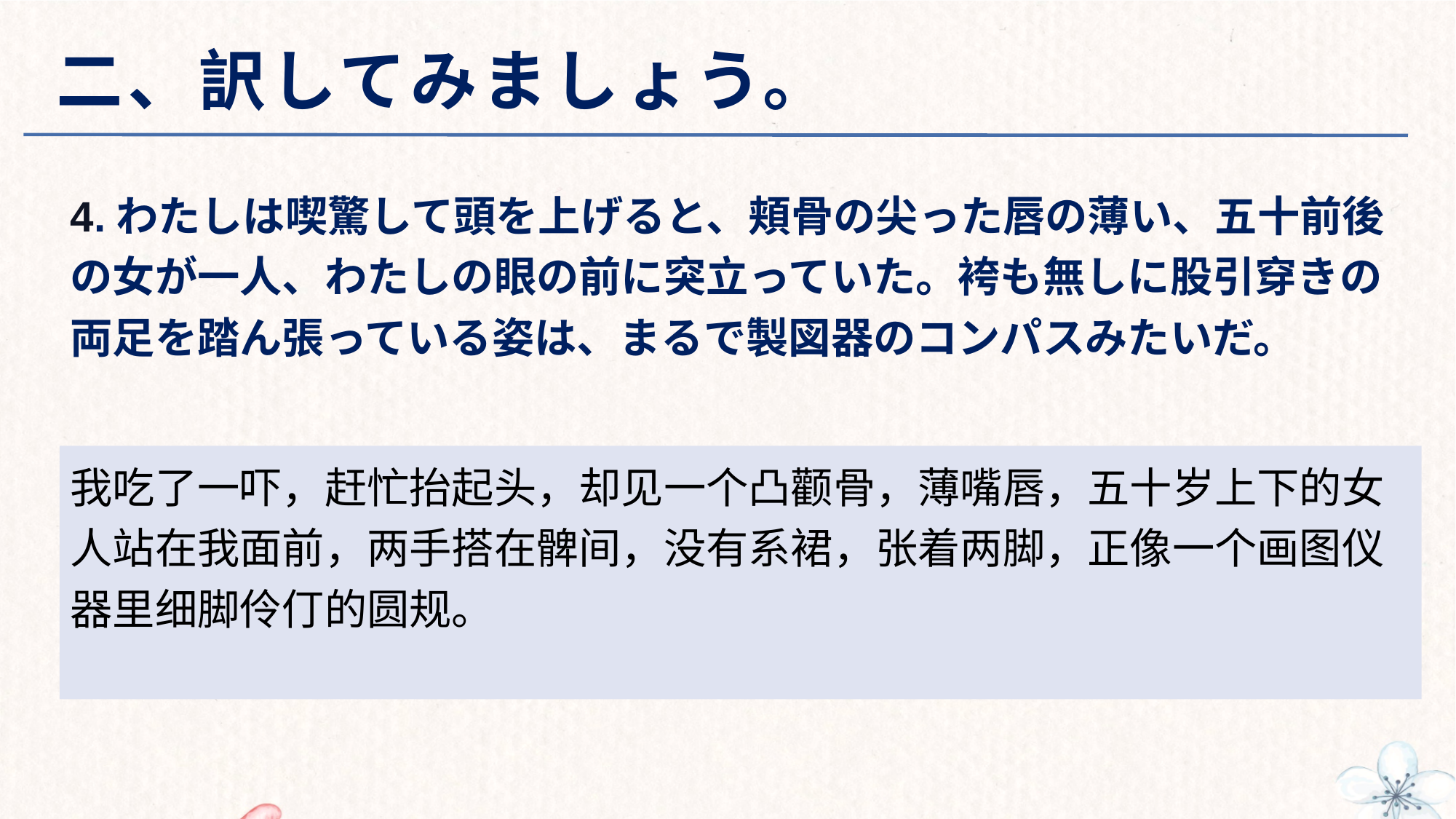

# 二、訳してみましょう。
4.わたしは喫驚して頭を上げると、頬骨の尖った唇の薄い、五十前後の女が一人、わたしの眼の前に突立っていた。袴も無しに股引穿きの両足を踏ん張っている姿は、まるで製図器のコンパスみたいだ。
我吃了一吓，赶忙抬起头，却见一个凸颧骨，薄嘴唇，五十岁上下的女人站在我面前，两手搭在髀间，没有系裙，张着两脚，正像一个画图仪器里细脚伶仃的圆规。